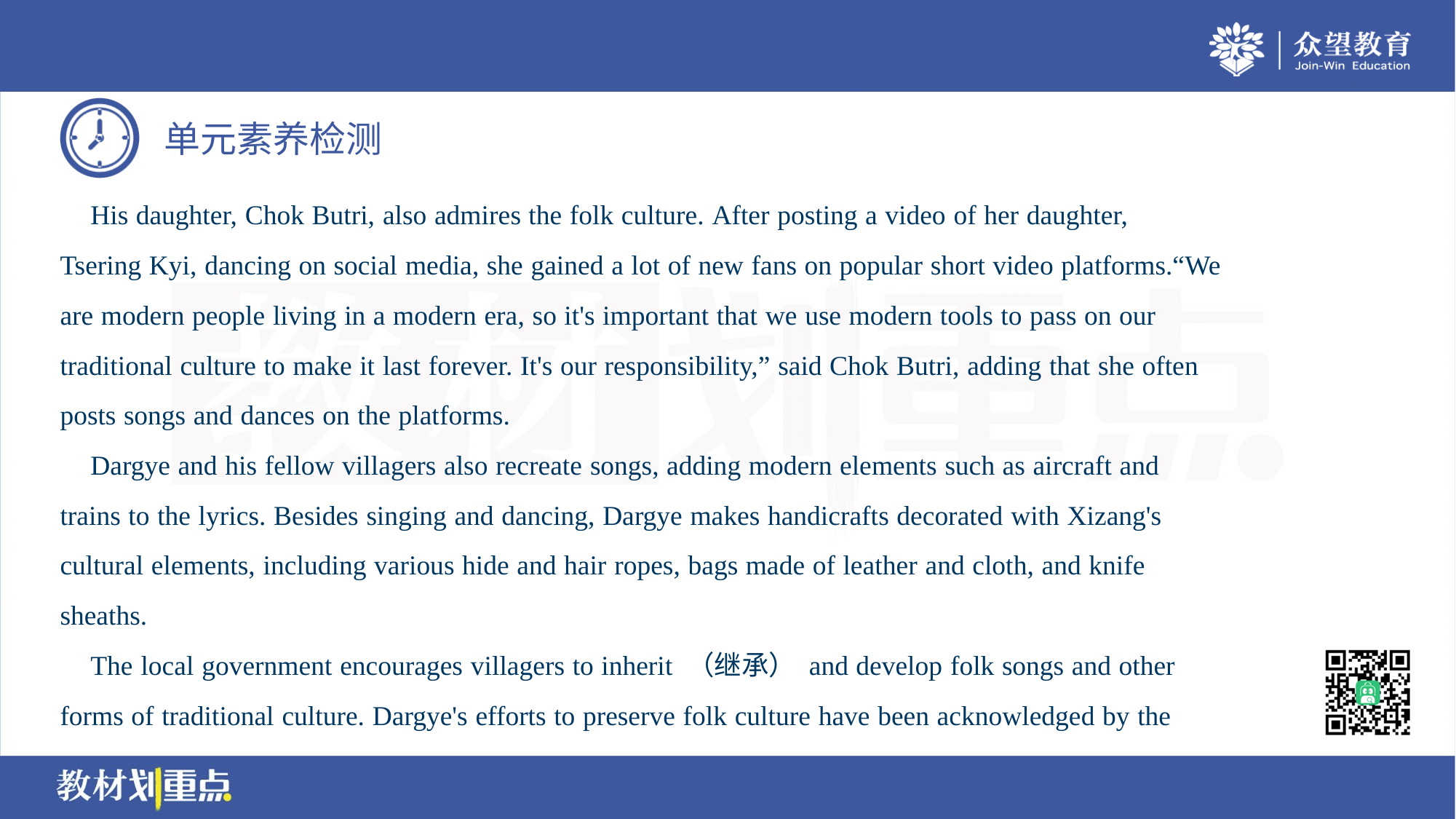

His daughter, Chok Butri, also admires the folk culture. After posting a video of her daughter,
Tsering Kyi, dancing on social media, she gained a lot of new fans on popular short video platforms.“We
are modern people living in a modern era, so it's important that we use modern tools to pass on our
traditional culture to make it last forever. It's our responsibility,” said Chok Butri, adding that she often
posts songs and dances on the platforms.
    Dargye and his fellow villagers also recreate songs, adding modern elements such as aircraft and
trains to the lyrics. Besides singing and dancing, Dargye makes handicrafts decorated with Xizang's
cultural elements, including various hide and hair ropes, bags made of leather and cloth, and knife
sheaths.
    The local government encourages villagers to inherit （继承） and develop folk songs and other
forms of traditional culture. Dargye's efforts to preserve folk culture have been acknowledged by the